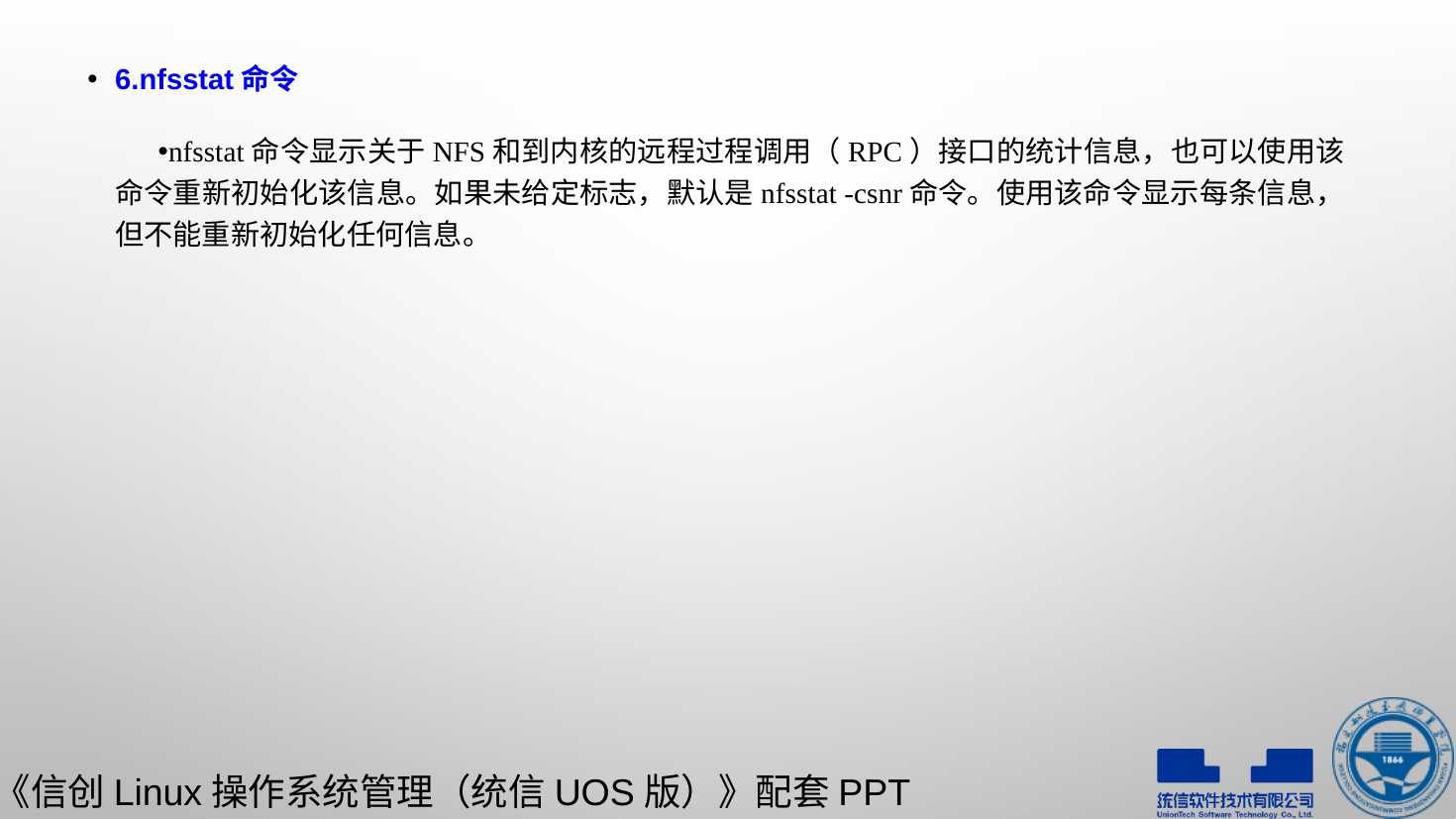

6.nfsstat命令
nfsstat命令显示关于NFS和到内核的远程过程调用（RPC）接口的统计信息，也可以使用该命令重新初始化该信息。如果未给定标志，默认是nfsstat -csnr命令。使用该命令显示每条信息，但不能重新初始化任何信息。